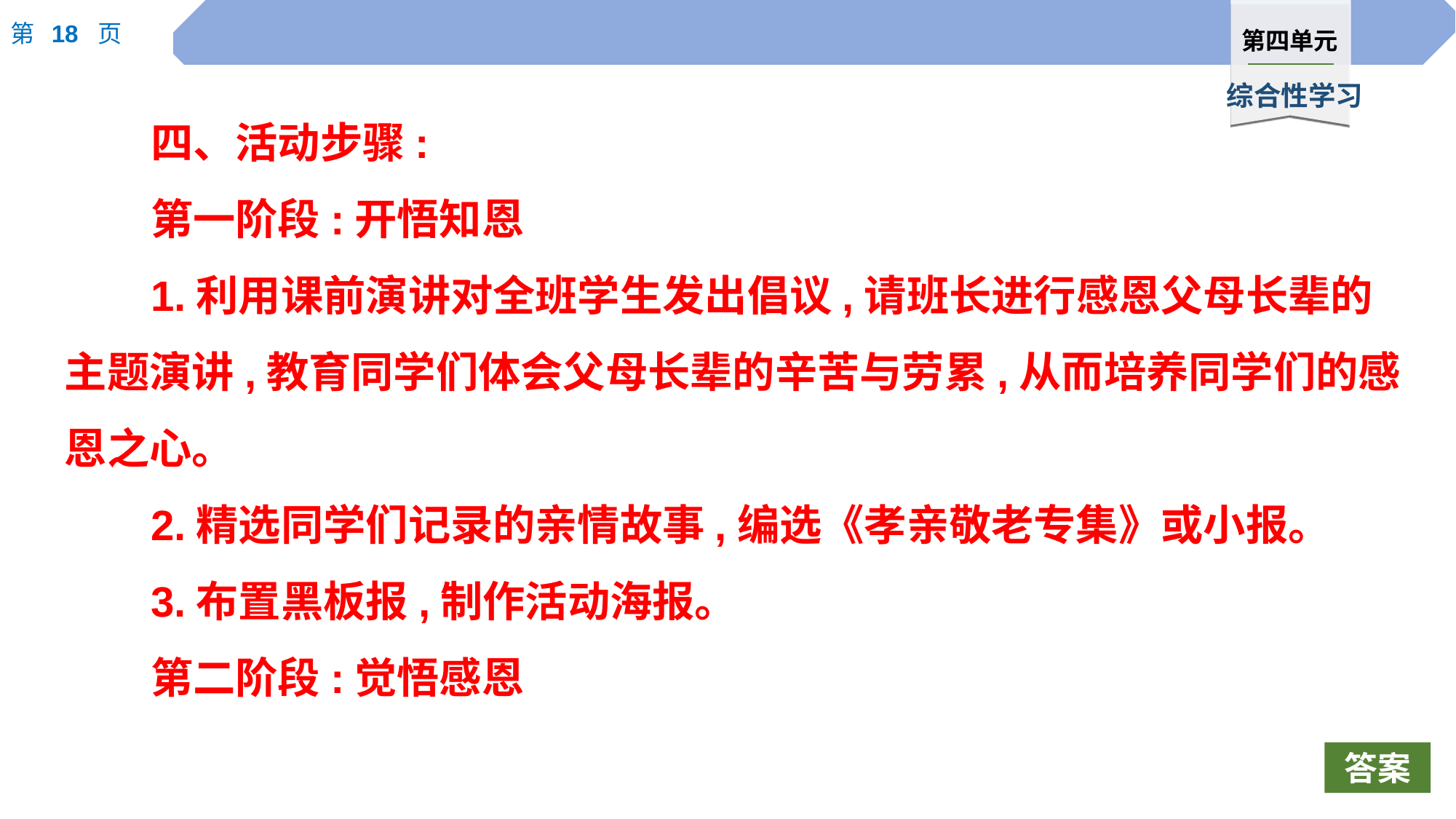

四、活动步骤:
第一阶段:开悟知恩
1.利用课前演讲对全班学生发出倡议,请班长进行感恩父母长辈的主题演讲,教育同学们体会父母长辈的辛苦与劳累,从而培养同学们的感恩之心。
2.精选同学们记录的亲情故事,编选《孝亲敬老专集》或小报。
3.布置黑板报,制作活动海报。
第二阶段:觉悟感恩
答案